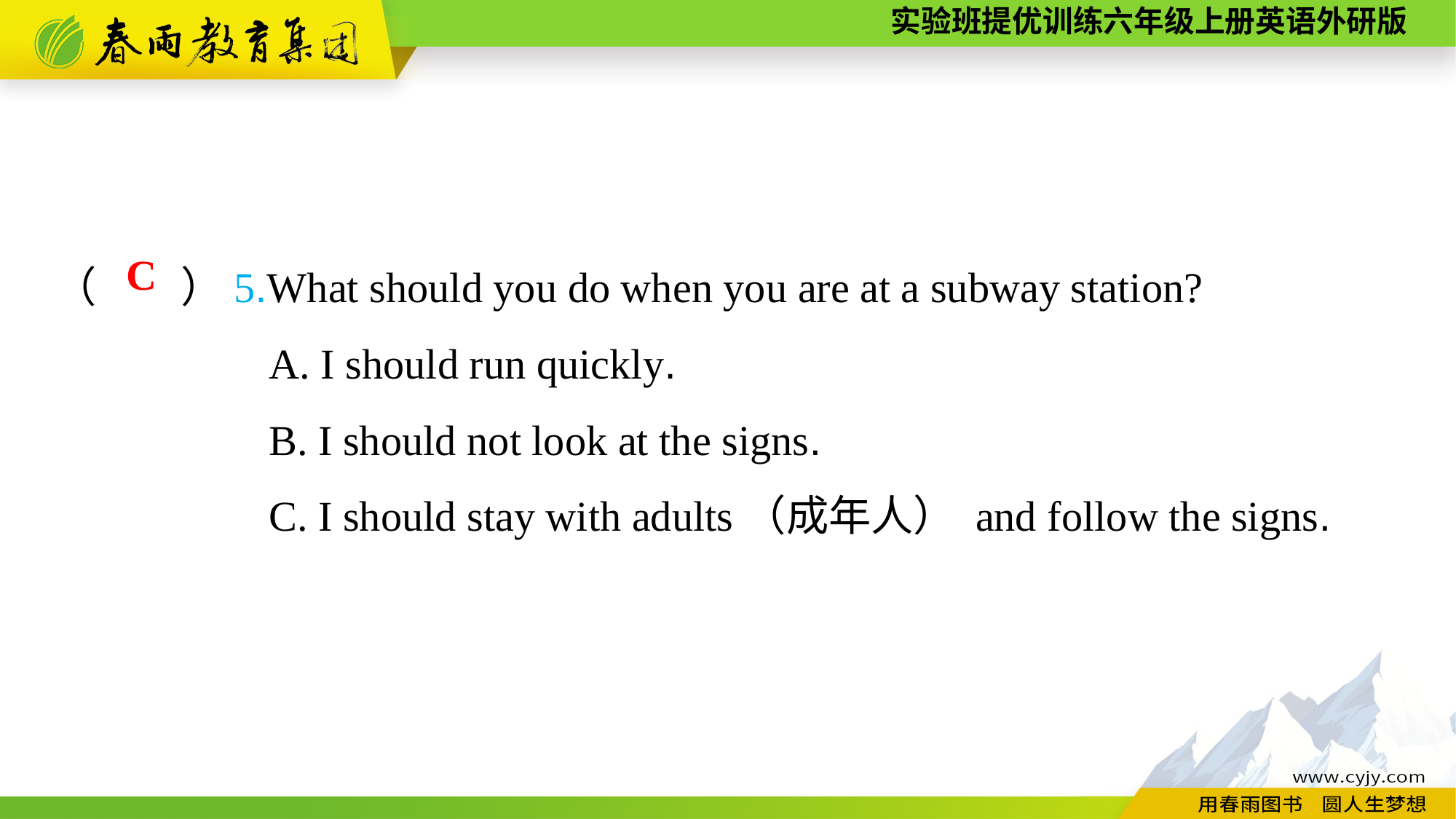

（　　）5.What should you do when you are at a subway station?
A. I should run quickly.
B. I should not look at the signs.
C. I should stay with adults（成年人） and follow the signs.
C